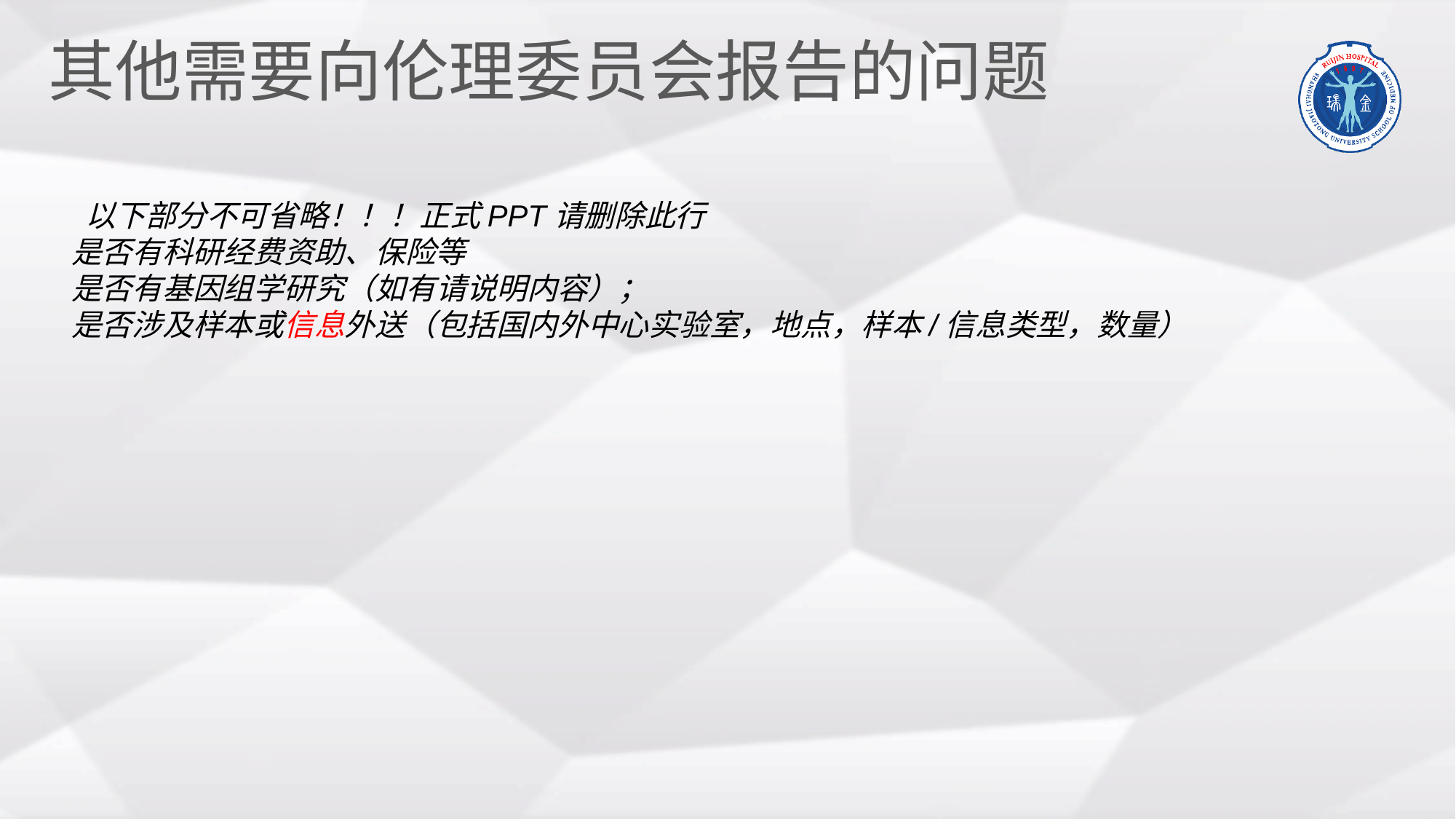

其他需要向伦理委员会报告的问题
 以下部分不可省略！！！正式PPT请删除此行
是否有科研经费资助、保险等
是否有基因组学研究（如有请说明内容）；
是否涉及样本或信息外送（包括国内外中心实验室，地点，样本/信息类型，数量）